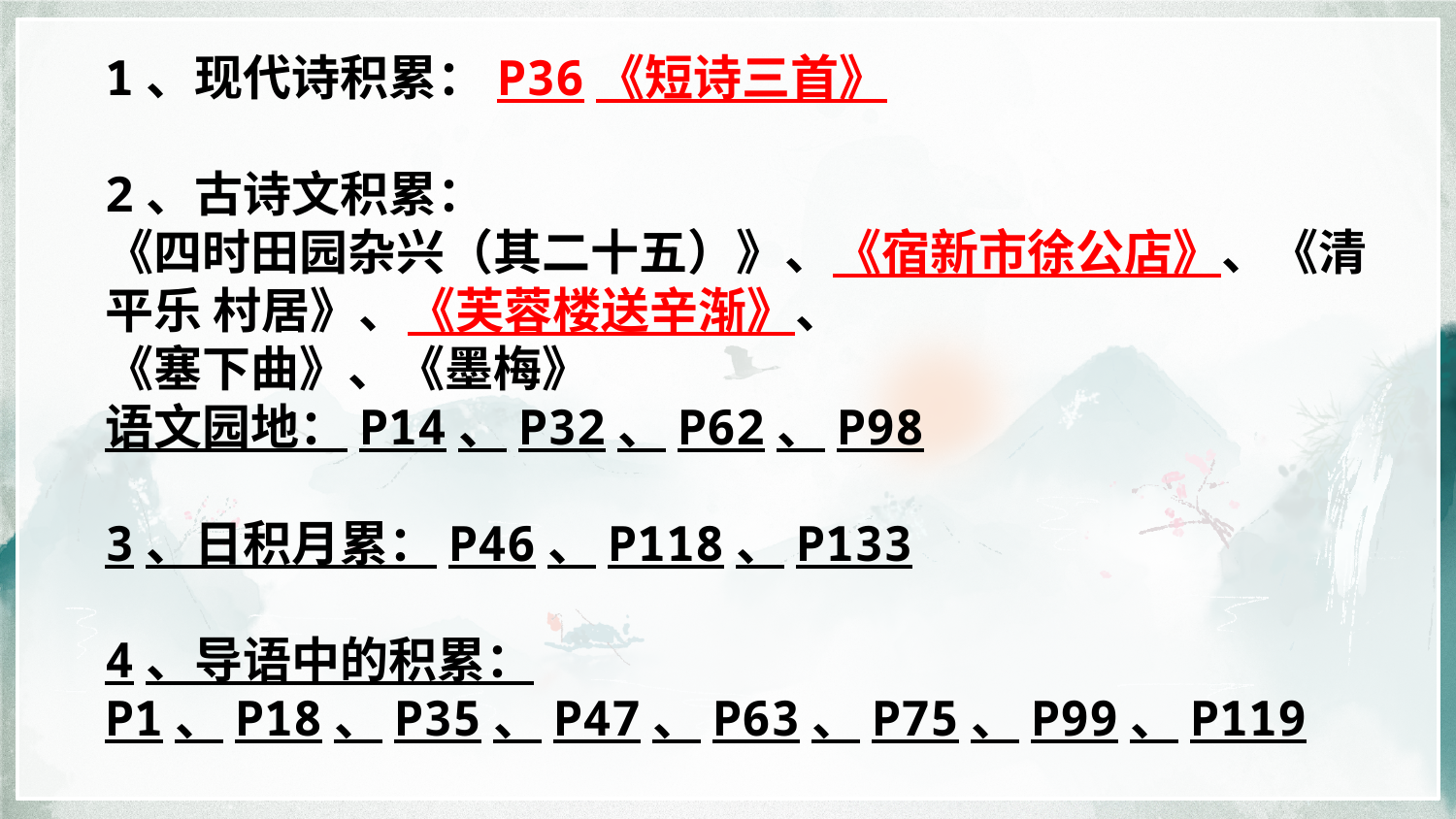

1、现代诗积累：P36《短诗三首》

2、古诗文积累：
《四时田园杂兴（其二十五）》、《宿新市徐公店》、《清平乐 村居》、《芙蓉楼送辛渐》、
《塞下曲》、《墨梅》
语文园地：P14、P32、P62、P98

3、日积月累：P46、P118、P133

4、导语中的积累：P1、P18、P35、P47、P63、P75、P99、P119